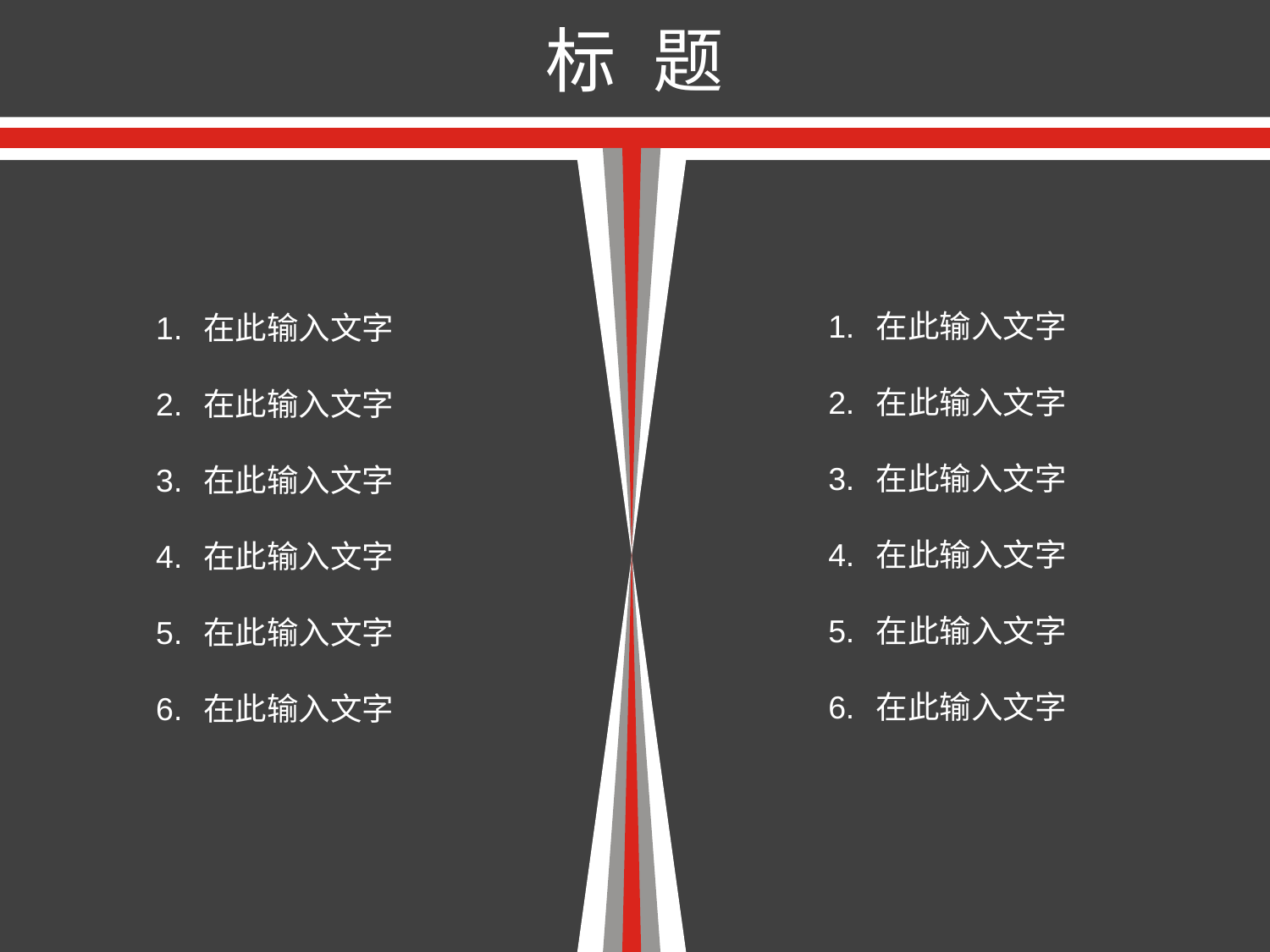

标  题
在此输入文字
在此输入文字
在此输入文字
在此输入文字
在此输入文字
在此输入文字
在此输入文字
在此输入文字
在此输入文字
在此输入文字
在此输入文字
在此输入文字